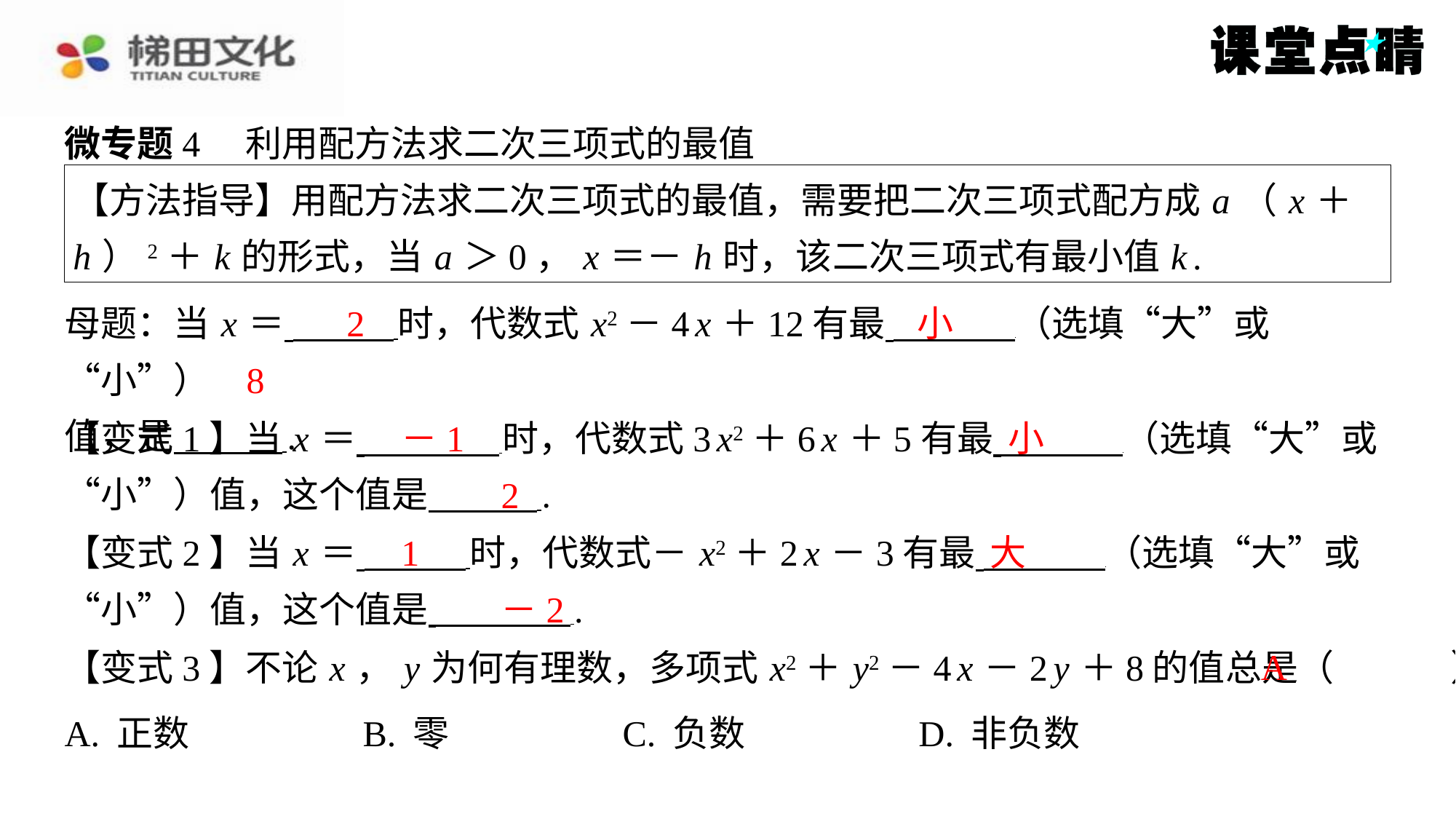

微专题4　利用配方法求二次三项式的最值
【方法指导】用配方法求二次三项式的最值，需要把二次三项式配方成 a （ x ＋
h ）2＋ k 的形式，当 a ＞0， x ＝－ h 时，该二次三项式有最小值 k .
2
小
母题：当 x ＝                 时，代数式 x2－4 x ＋12有最                    （选填“大”或“小”）
值，是                 ⁠.
8
－1
小
【变式1】当 x ＝                      时，代数式3 x2＋6 x ＋5有最                    （选填“大”或
“小”）值，这个值是                 ⁠.
2
1
大
【变式2】当 x ＝                 时，代数式－ x2＋2 x －3有最                    （选填“大”或
“小”）值，这个值是                      ⁠.
－2
A
【变式3】不论 x ， y 为何有理数，多项式 x2＋ y2－4 x －2 y ＋8的值总是（　A　）
| A. 正数 | B. 零 | C. 负数 | D. 非负数 |
| --- | --- | --- | --- |